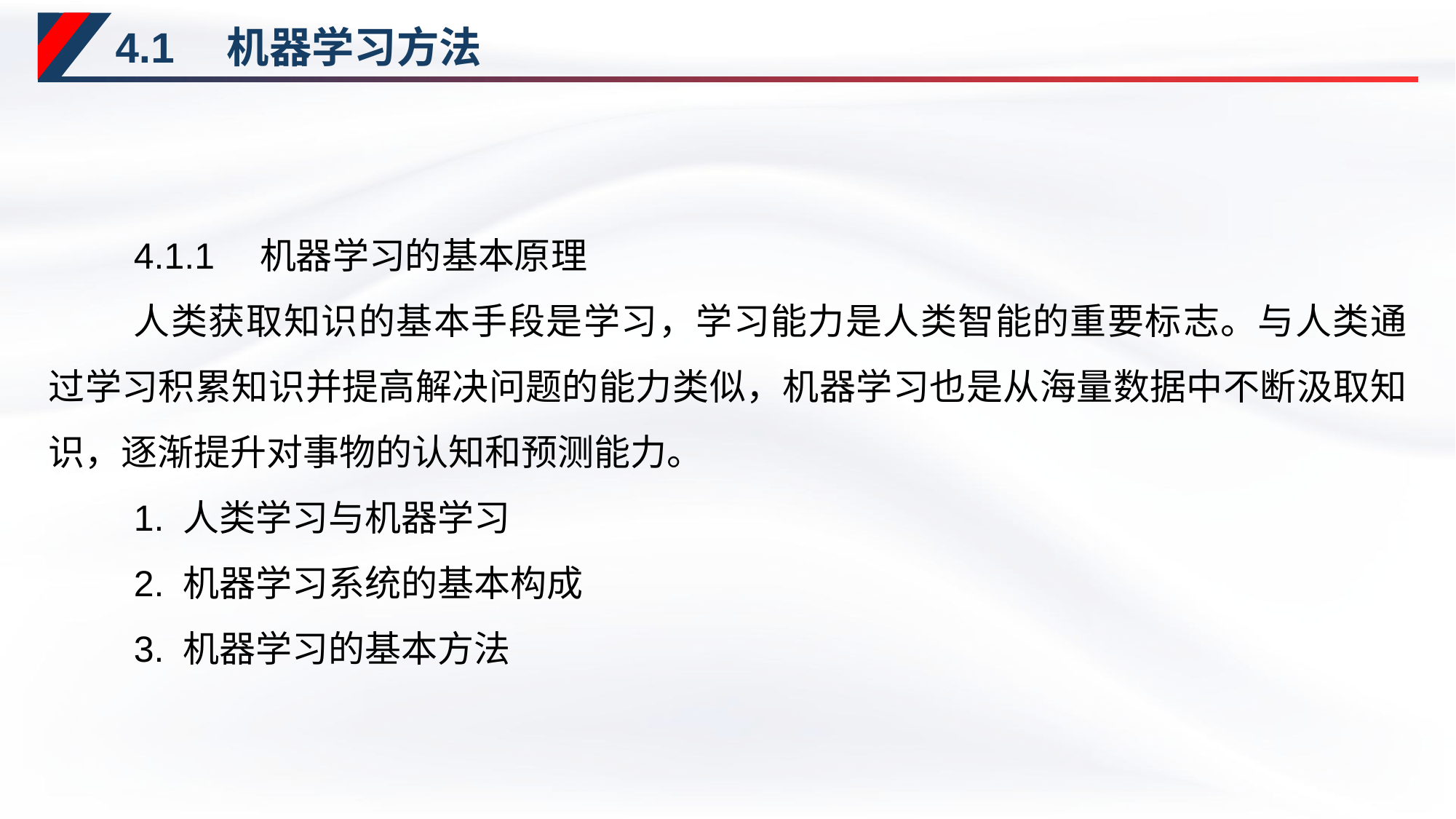

# 4.1　机器学习方法
4.1.1　机器学习的基本原理
人类获取知识的基本手段是学习，学习能力是人类智能的重要标志。与人类通过学习积累知识并提高解决问题的能力类似，机器学习也是从海量数据中不断汲取知识，逐渐提升对事物的认知和预测能力。
1. 人类学习与机器学习
2. 机器学习系统的基本构成
3. 机器学习的基本方法